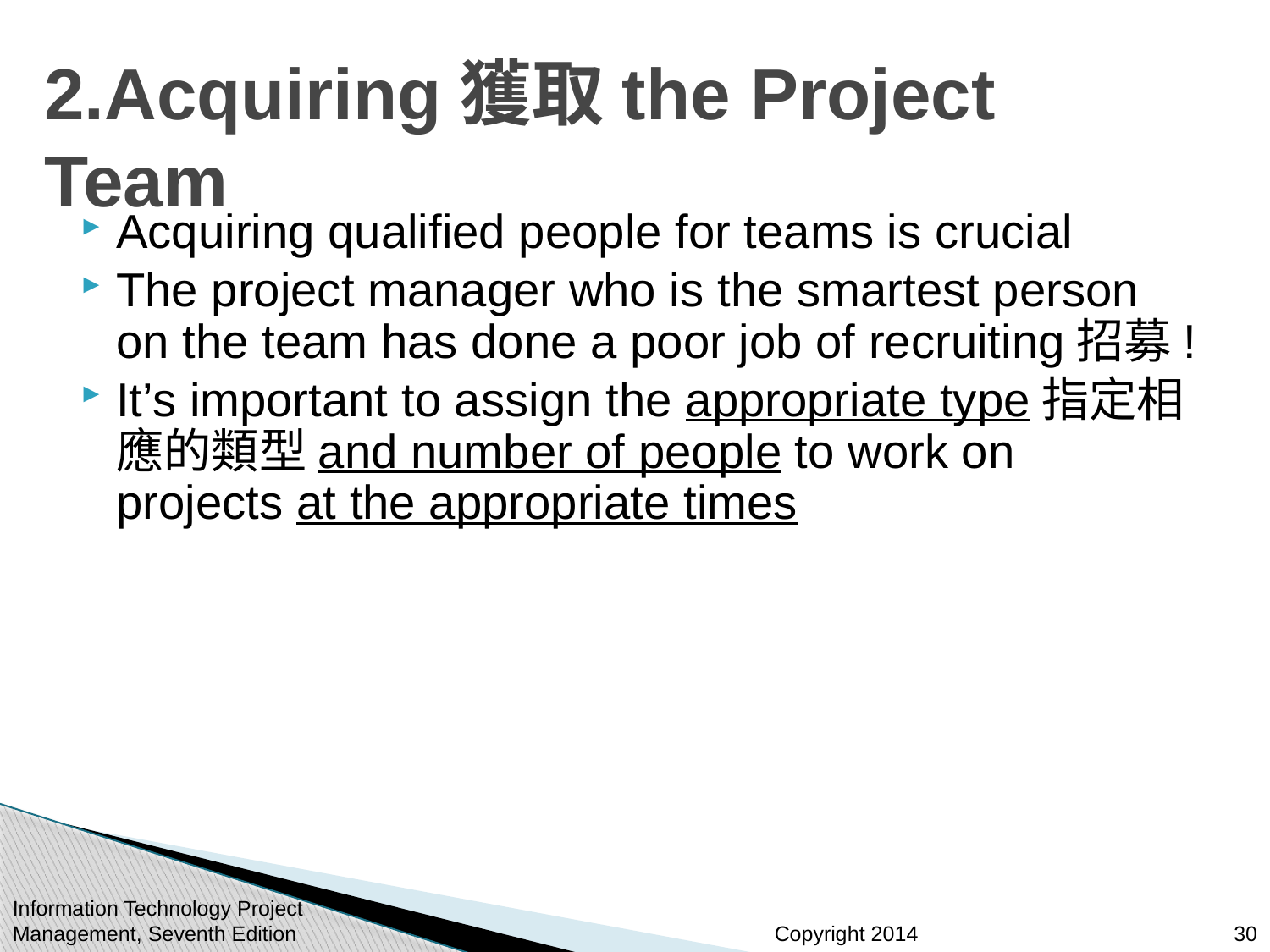

# 2.Acquiring獲取the Project Team
Acquiring qualified people for teams is crucial
The project manager who is the smartest person on the team has done a poor job of recruiting招募!
It’s important to assign the appropriate type指定相應的類型and number of people to work on projects at the appropriate times
Information Technology Project Management, Seventh Edition
30